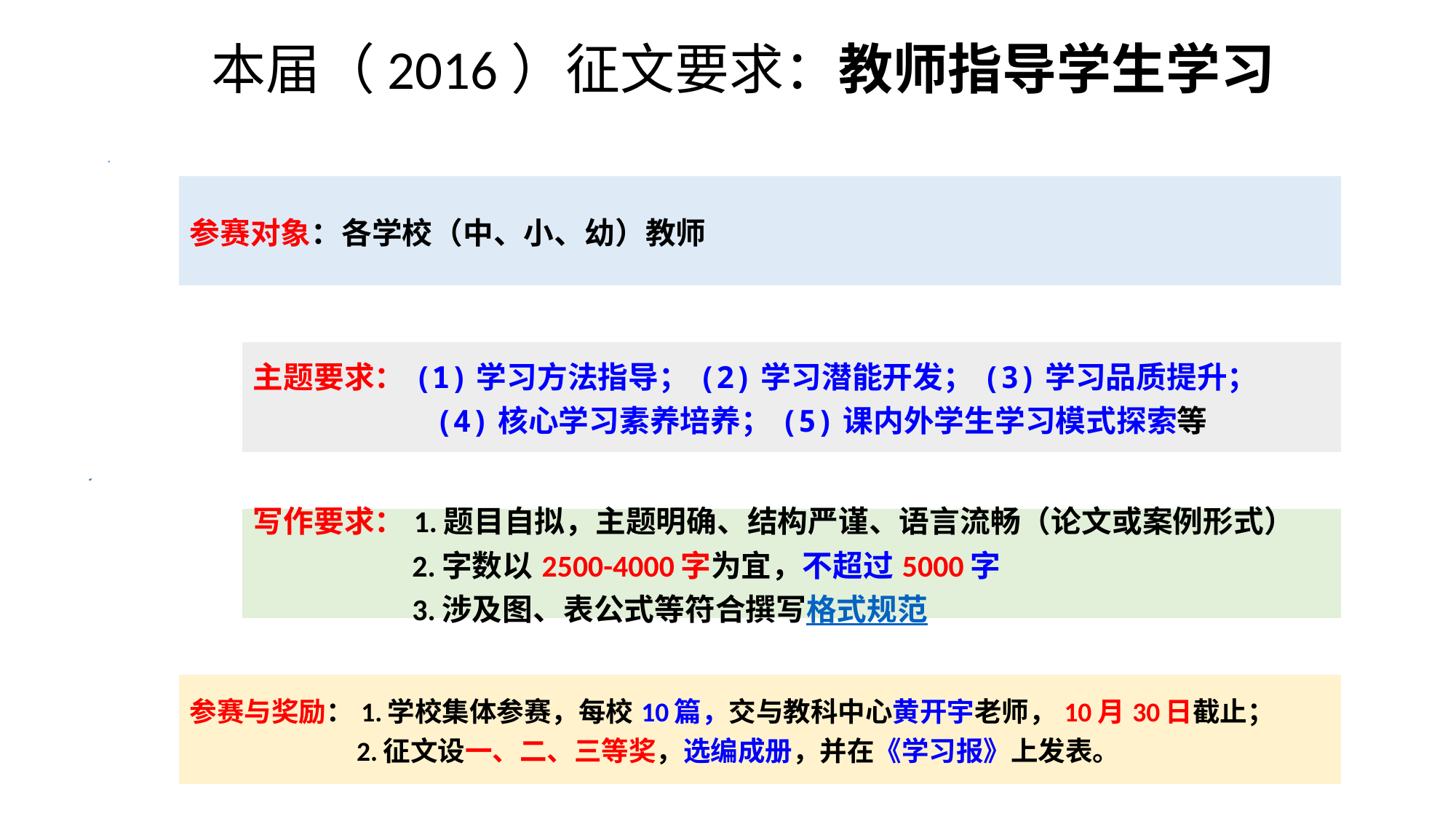

# 本届（2016）征文要求：教师指导学生学习
主题要求：(1)学习方法指导；(2)学习潜能开发；(3)学习品质提升；
          (4)核心学习素养培养；(5)课内外学生学习模式探索等
参赛对象：各学校（中、小、幼）教师
写作要求：1.题目自拟，主题明确、结构严谨、语言流畅（论文或案例形式）
                       2.字数以2500-4000字为宜，不超过5000字
                       3.涉及图、表公式等符合撰写格式规范
参赛与奖励：1.学校集体参赛，每校10篇，交与教科中心黄开宇老师，10月30日截止；
                           2.征文设一、二、三等奖，选编成册，并在《学习报》上发表。